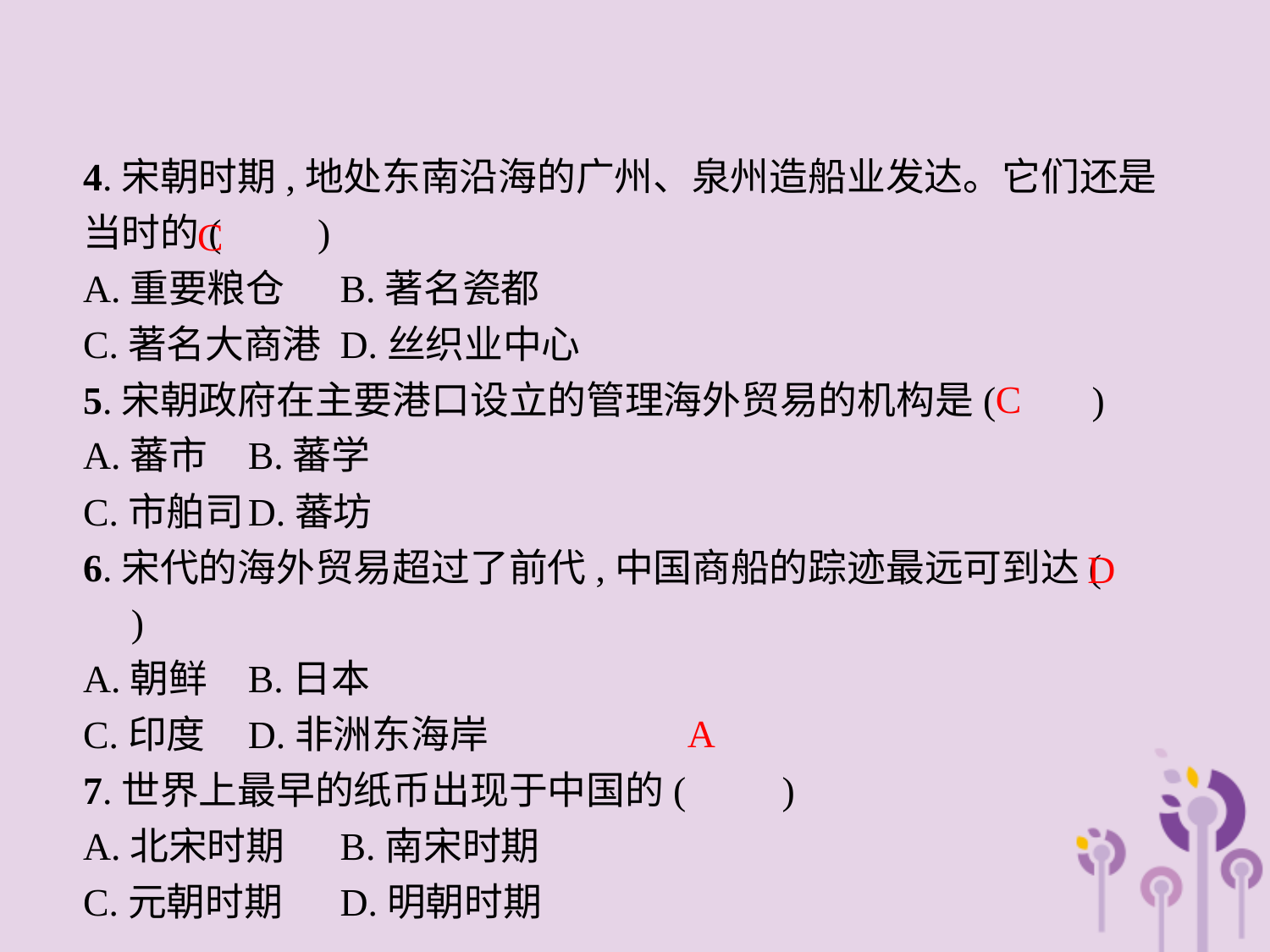

4.宋朝时期,地处东南沿海的广州、泉州造船业发达。它们还是当时的(　　)
A.重要粮仓	B.著名瓷都
C.著名大商港	D.丝织业中心
5.宋朝政府在主要港口设立的管理海外贸易的机构是(　　)
A.蕃市	B.蕃学
C.市舶司	D.蕃坊
6.宋代的海外贸易超过了前代,中国商船的踪迹最远可到达(　　)
A.朝鲜	B.日本
C.印度	D.非洲东海岸
7.世界上最早的纸币出现于中国的(　　)
A.北宋时期	B.南宋时期
C.元朝时期	D.明朝时期
C
C
D
A